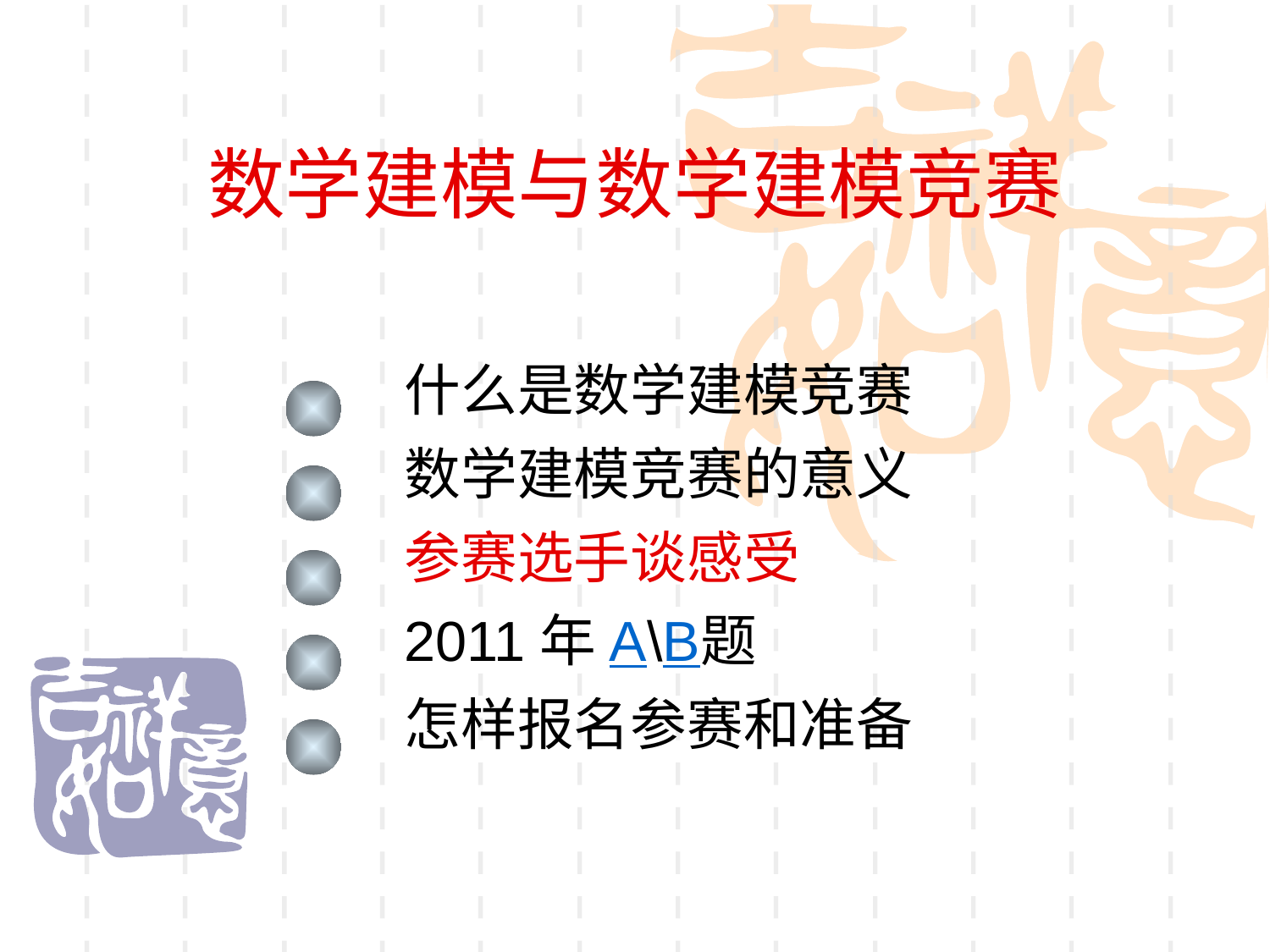

# 数学建模与数学建模竞赛
什么是数学建模竞赛
数学建模竞赛的意义
参赛选手谈感受
2011年A\B题
怎样报名参赛和准备